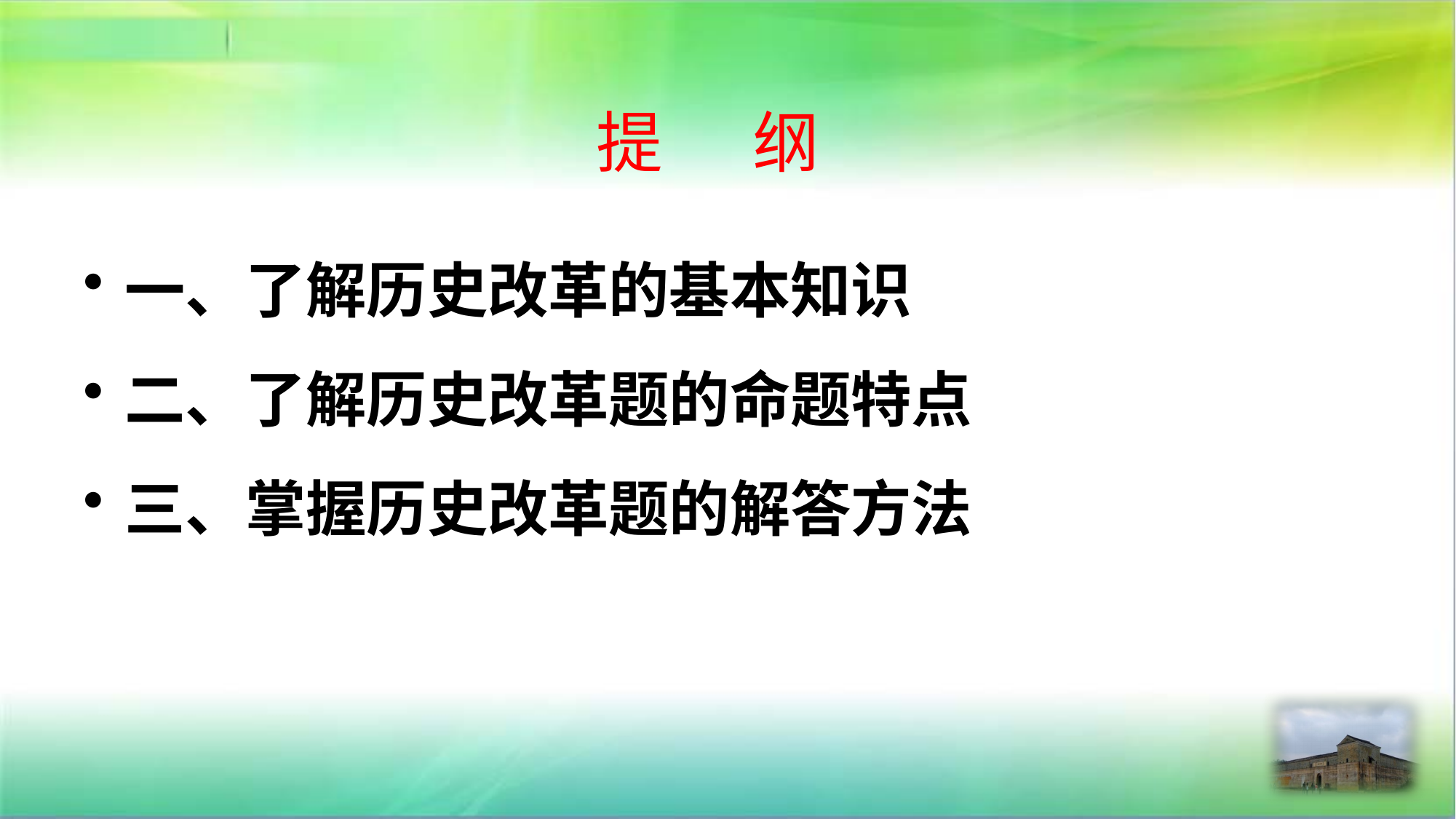

# 提      纲
一、了解历史改革的基本知识
二、了解历史改革题的命题特点
三、掌握历史改革题的解答方法